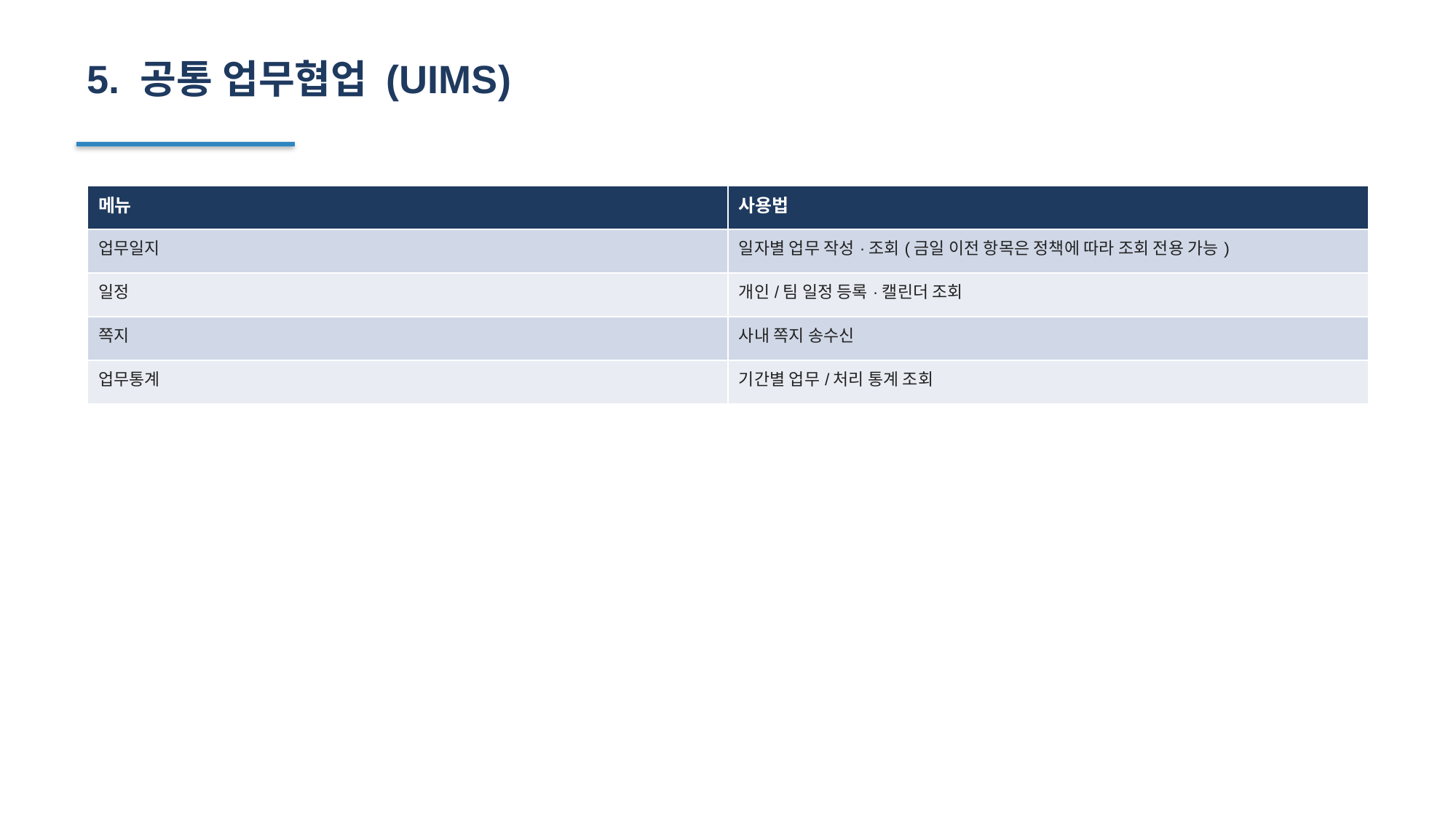

5. 공통 업무협업 (UIMS)

| 메뉴 | 사용법 |
| --- | --- |
| 업무일지 | 일자별 업무 작성·조회(금일 이전 항목은 정책에 따라 조회 전용 가능) |
| 일정 | 개인/팀 일정 등록·캘린더 조회 |
| 쪽지 | 사내 쪽지 송수신 |
| 업무통계 | 기간별 업무/처리 통계 조회 |